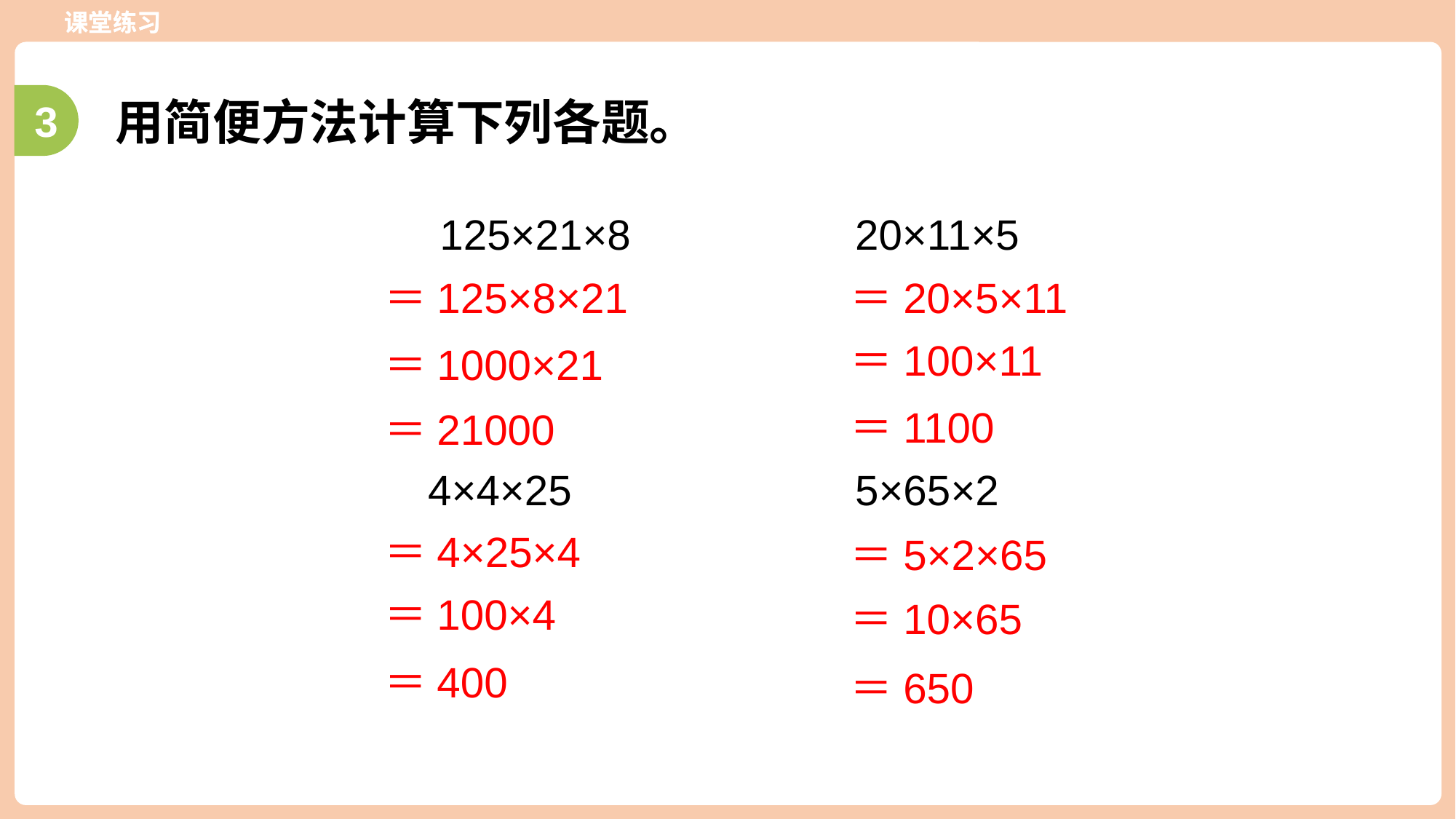

课堂练习
3
用简便方法计算下列各题。
 125×21×8                   20×11×5
＝125×8×21
＝20×5×11
＝100×11
＝1000×21
＝1100
＝21000
4×4×25                        5×65×2
＝4×25×4
＝5×2×65
＝100×4
＝10×65
＝400
＝650